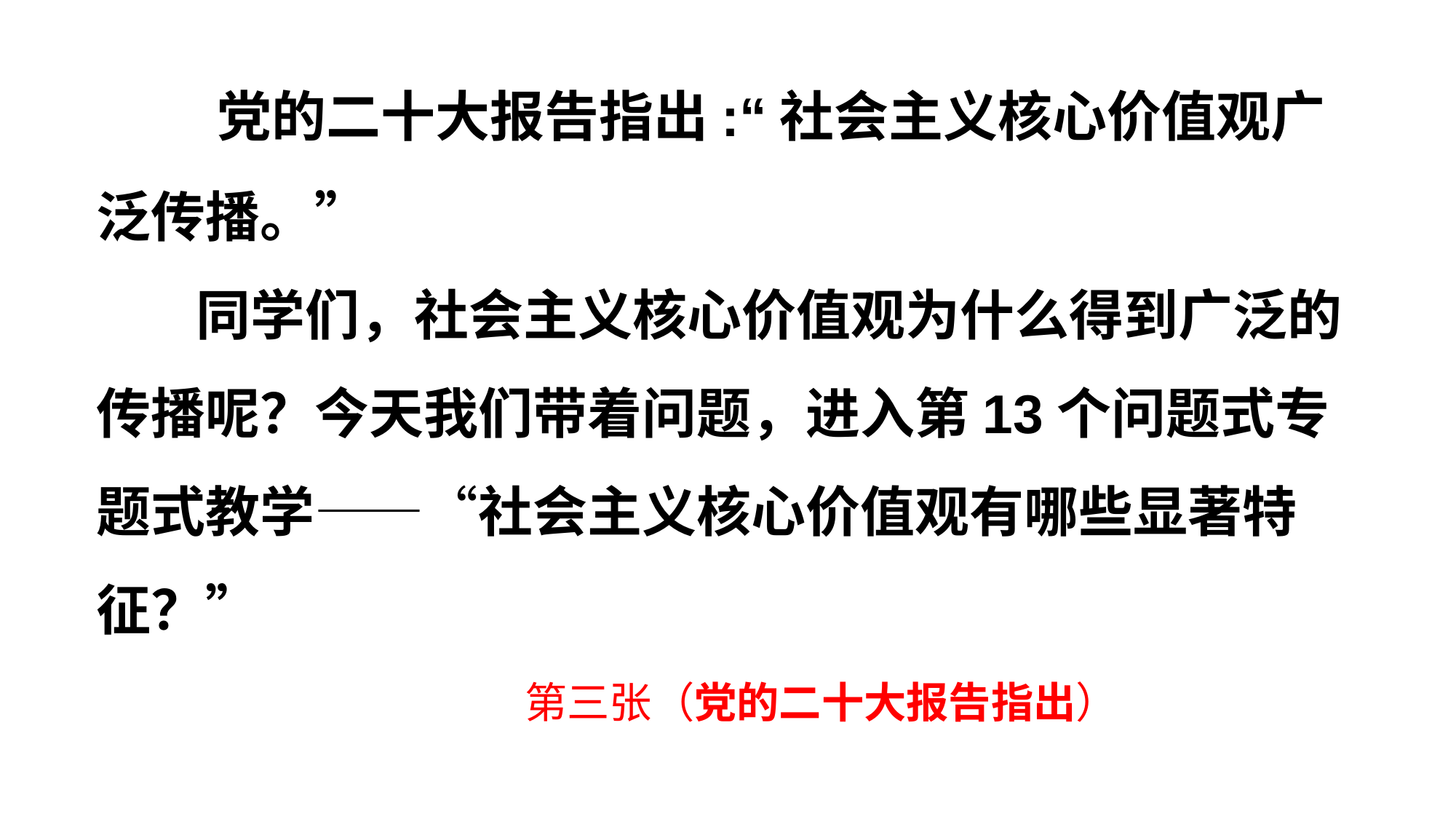

党的二十大报告指出:“社会主义核心价值观广泛传播。”
       同学们，社会主义核心价值观为什么得到广泛的传播呢？今天我们带着问题，进入第13个问题式专题式教学——“社会主义核心价值观有哪些显著特征？”

第三张（党的二十大报告指出）